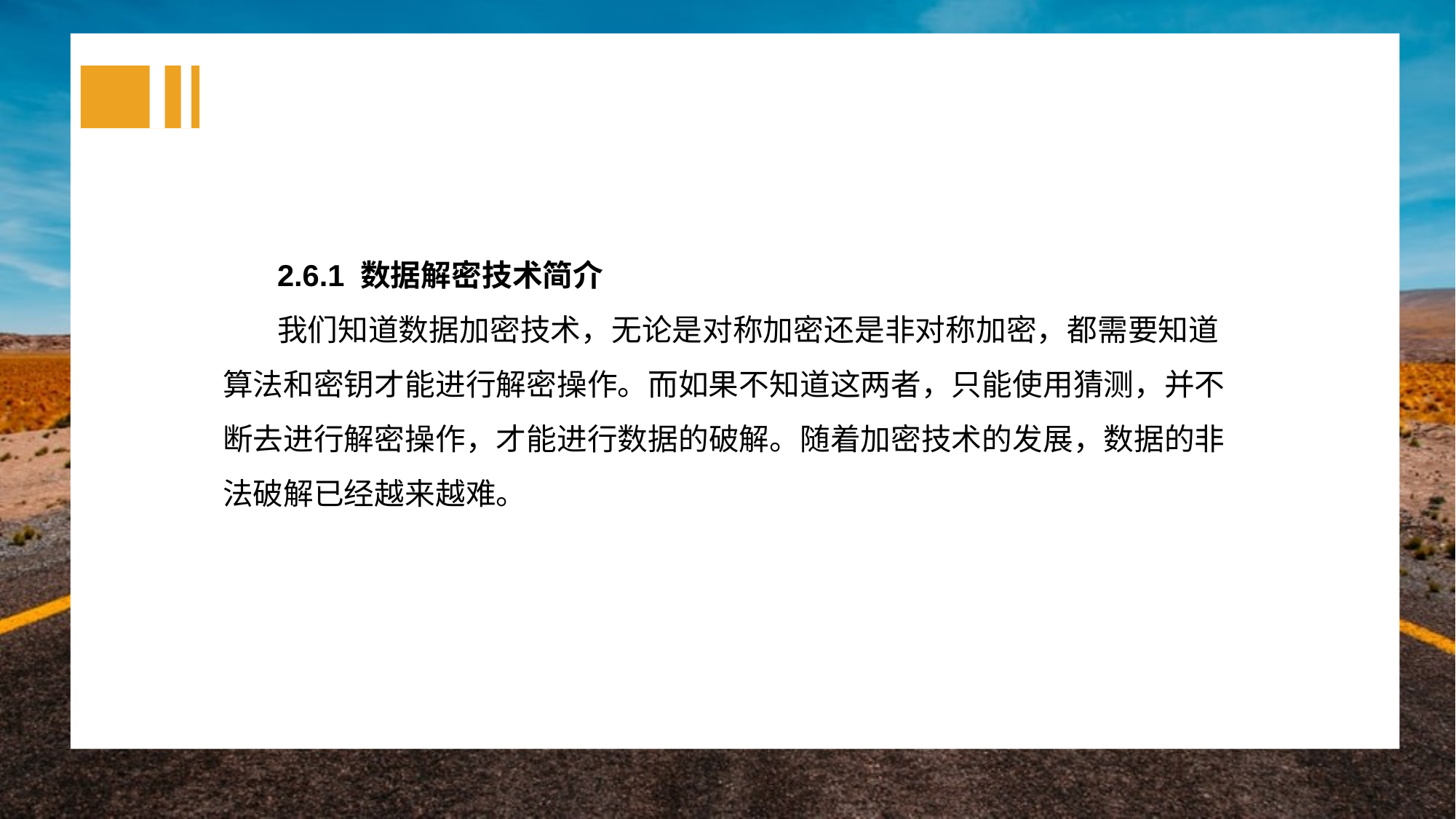

2.6.1 数据解密技术简介
我们知道数据加密技术，无论是对称加密还是非对称加密，都需要知道算法和密钥才能进行解密操作。而如果不知道这两者，只能使用猜测，并不断去进行解密操作，才能进行数据的破解。随着加密技术的发展，数据的非法破解已经越来越难。